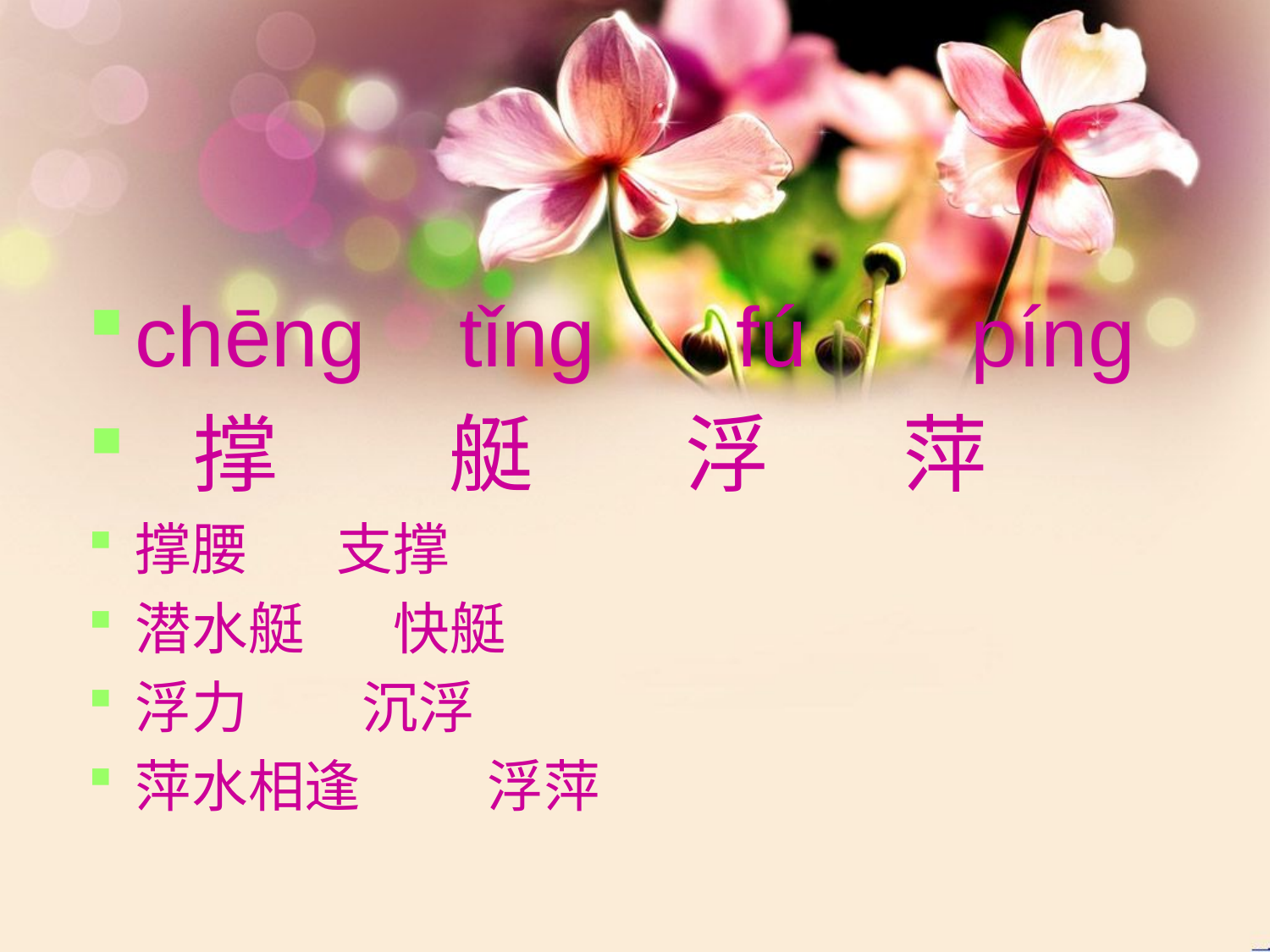

chēng    tǐng      fú       píng
  撑         艇        浮       萍
撑腰       支撑
潜水艇       快艇
浮力         沉浮
萍水相逢          浮萍